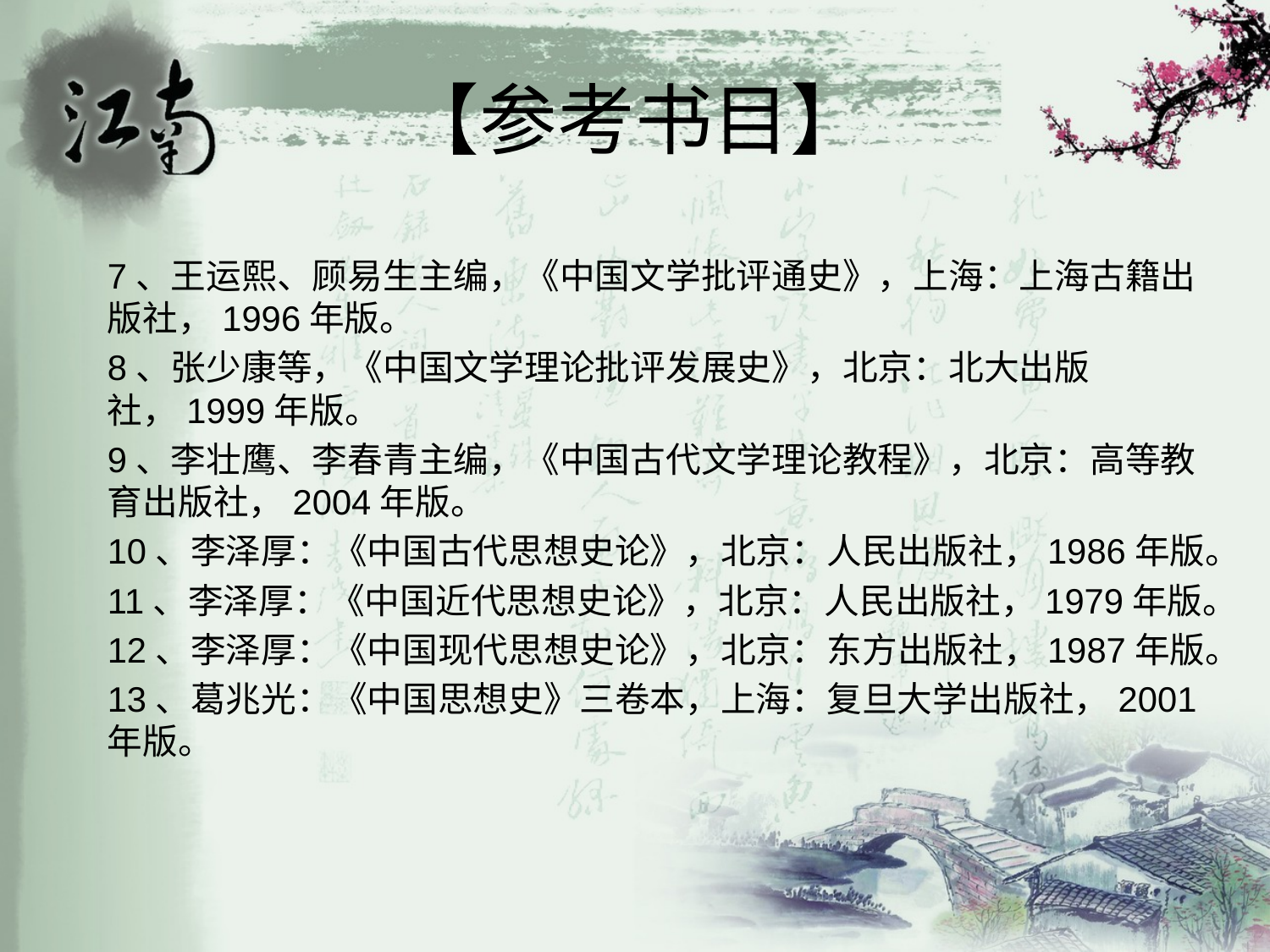

# 【参考书目】

7、王运熙、顾易生主编，《中国文学批评通史》，上海：上海古籍出版社，1996年版。
8、张少康等，《中国文学理论批评发展史》，北京：北大出版社，1999年版。
9、李壮鹰、李春青主编，《中国古代文学理论教程》，北京：高等教育出版社，2004年版。
10、李泽厚：《中国古代思想史论》，北京：人民出版社，1986年版。
11、李泽厚：《中国近代思想史论》，北京：人民出版社，1979年版。
12、李泽厚：《中国现代思想史论》，北京：东方出版社，1987年版。
13、葛兆光：《中国思想史》三卷本，上海：复旦大学出版社，2001年版。